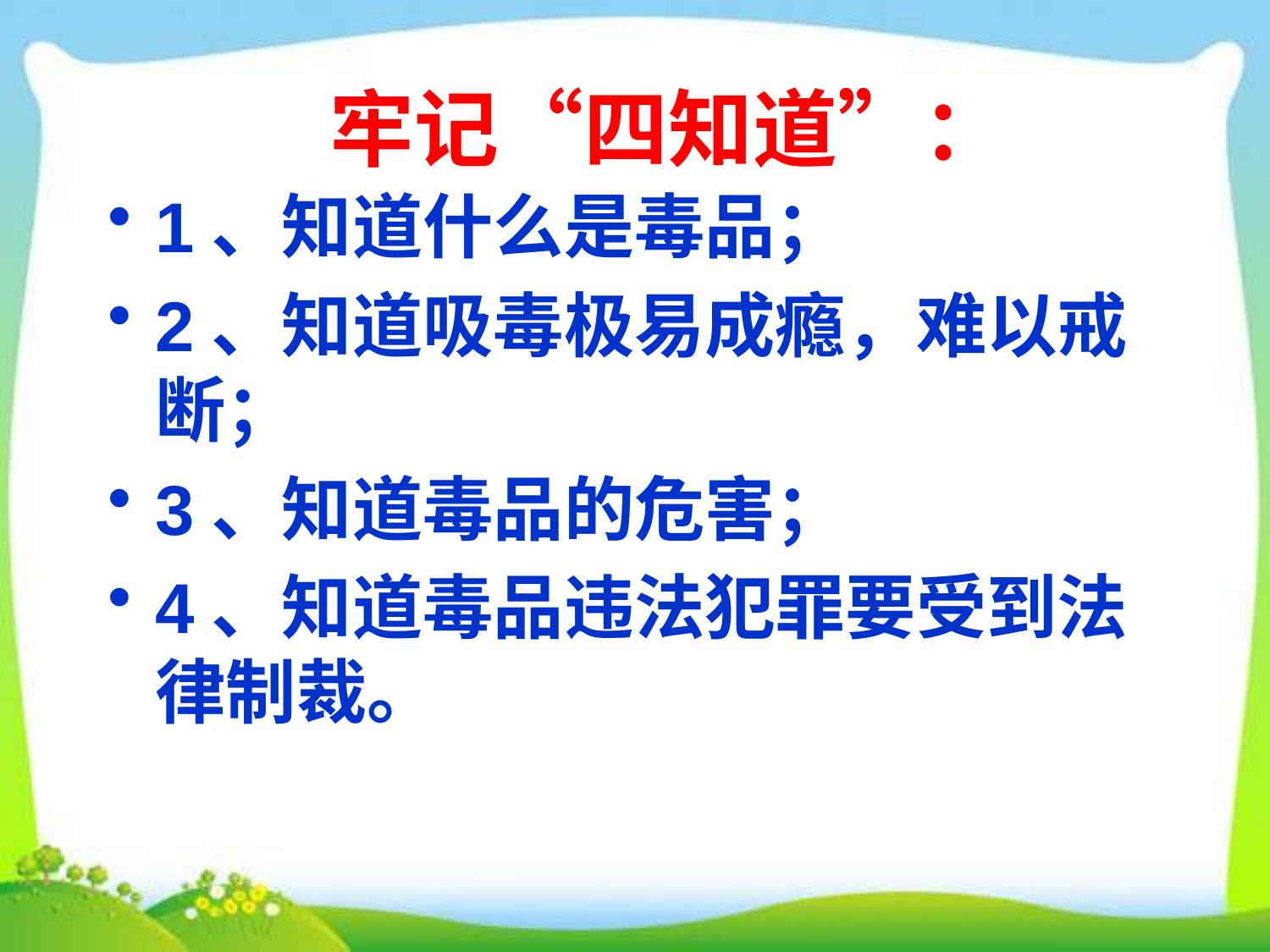

# 牢记“四知道”：
1、知道什么是毒品；
2、知道吸毒极易成瘾，难以戒断；
3、知道毒品的危害；
4、知道毒品违法犯罪要受到法律制裁。